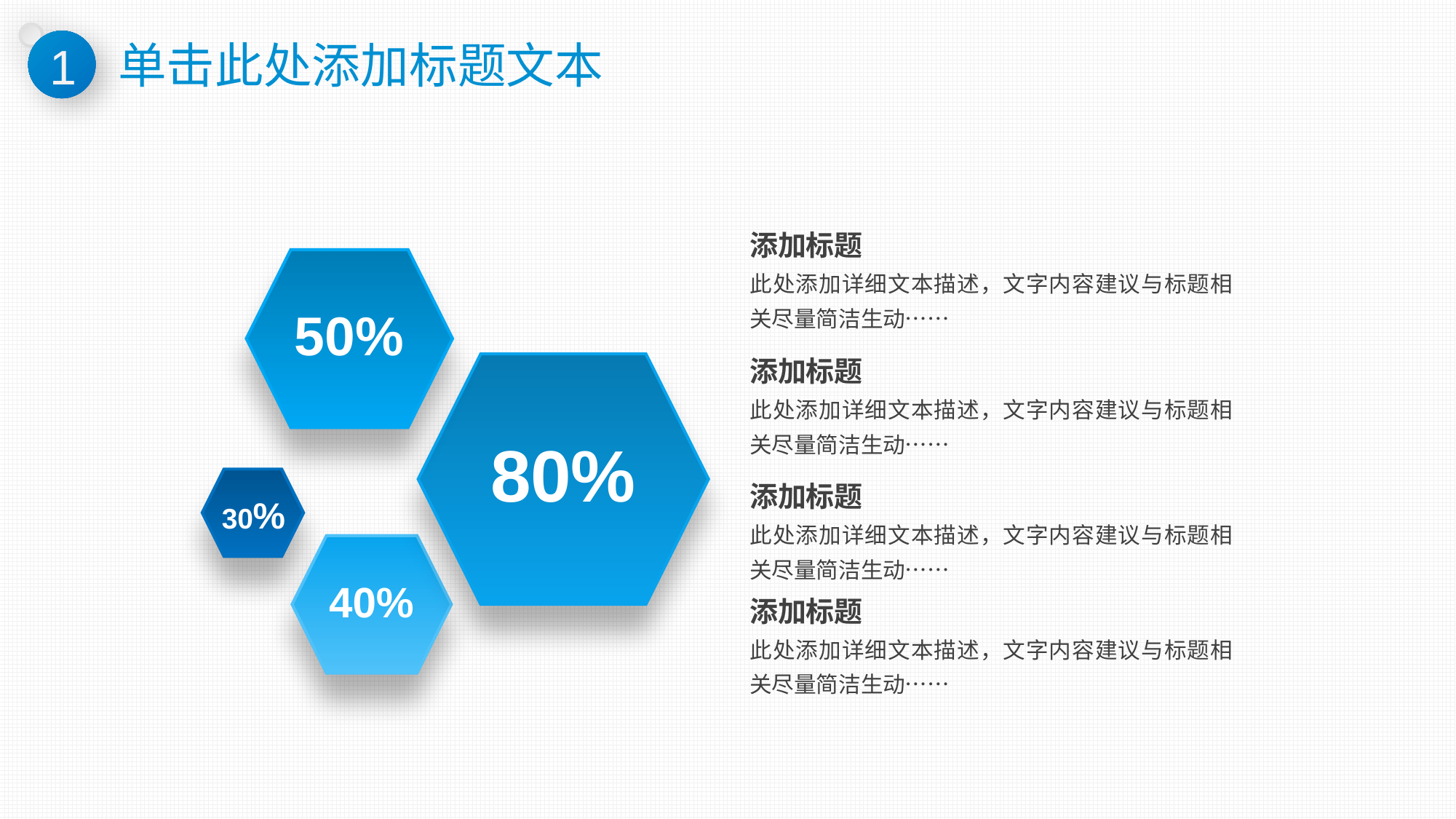

1
# 单击此处添加标题文本
添加标题
此处添加详细文本描述，文字内容建议与标题相关尽量简洁生动……

50%
添加标题
此处添加详细文本描述，文字内容建议与标题相关尽量简洁生动……

80%

30%
添加标题
此处添加详细文本描述，文字内容建议与标题相关尽量简洁生动……

40%
添加标题
此处添加详细文本描述，文字内容建议与标题相关尽量简洁生动……